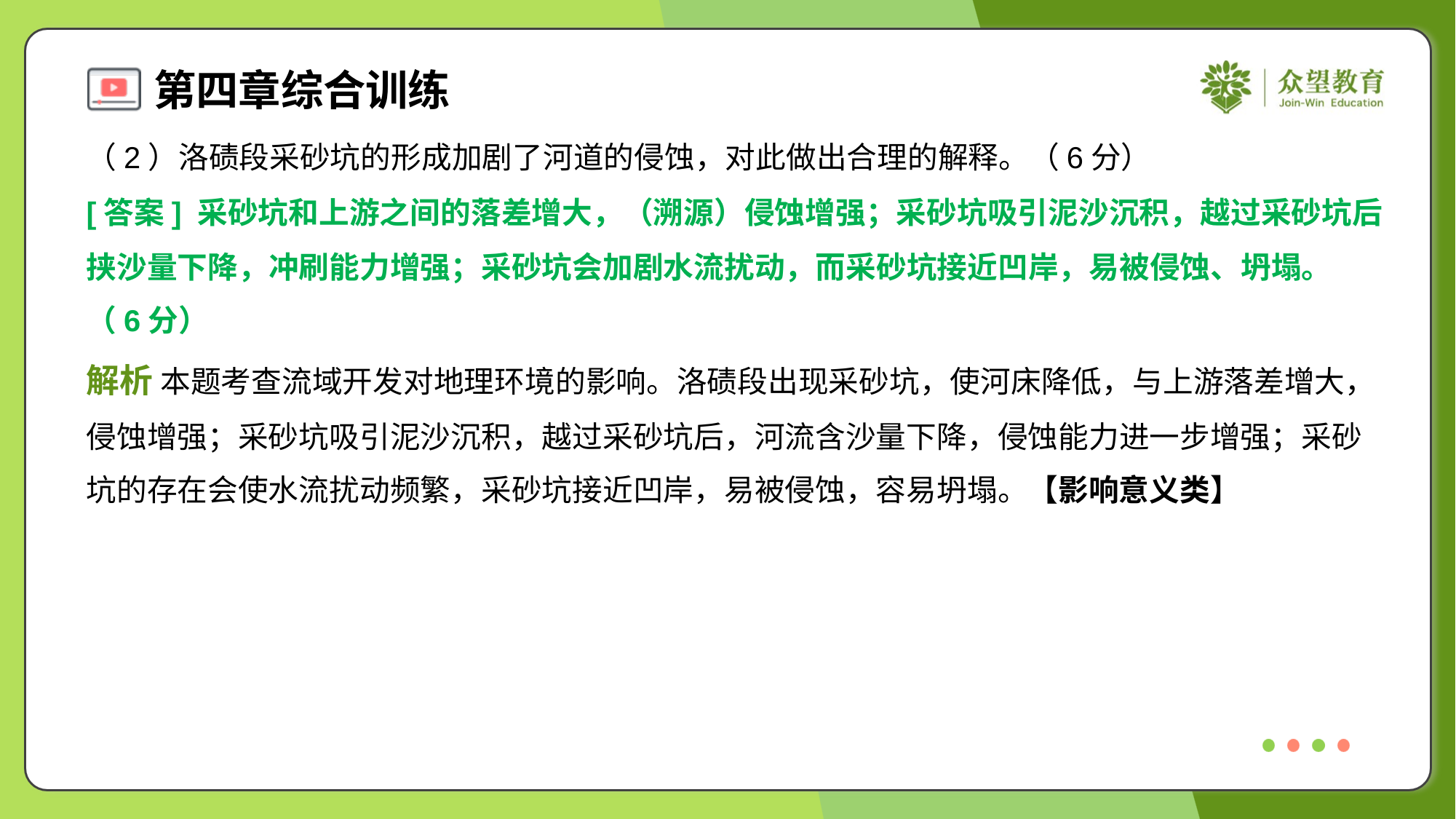

（2）洛碛段采砂坑的形成加剧了河道的侵蚀，对此做出合理的解释。（6分）
[答案] 采砂坑和上游之间的落差增大，（溯源）侵蚀增强；采砂坑吸引泥沙沉积，越过采砂坑后
挟沙量下降，冲刷能力增强；采砂坑会加剧水流扰动，而采砂坑接近凹岸，易被侵蚀、坍塌。
（6分）
解析 本题考查流域开发对地理环境的影响。洛碛段出现采砂坑，使河床降低，与上游落差增大，
侵蚀增强；采砂坑吸引泥沙沉积，越过采砂坑后，河流含沙量下降，侵蚀能力进一步增强；采砂
坑的存在会使水流扰动频繁，采砂坑接近凹岸，易被侵蚀，容易坍塌。【影响意义类】